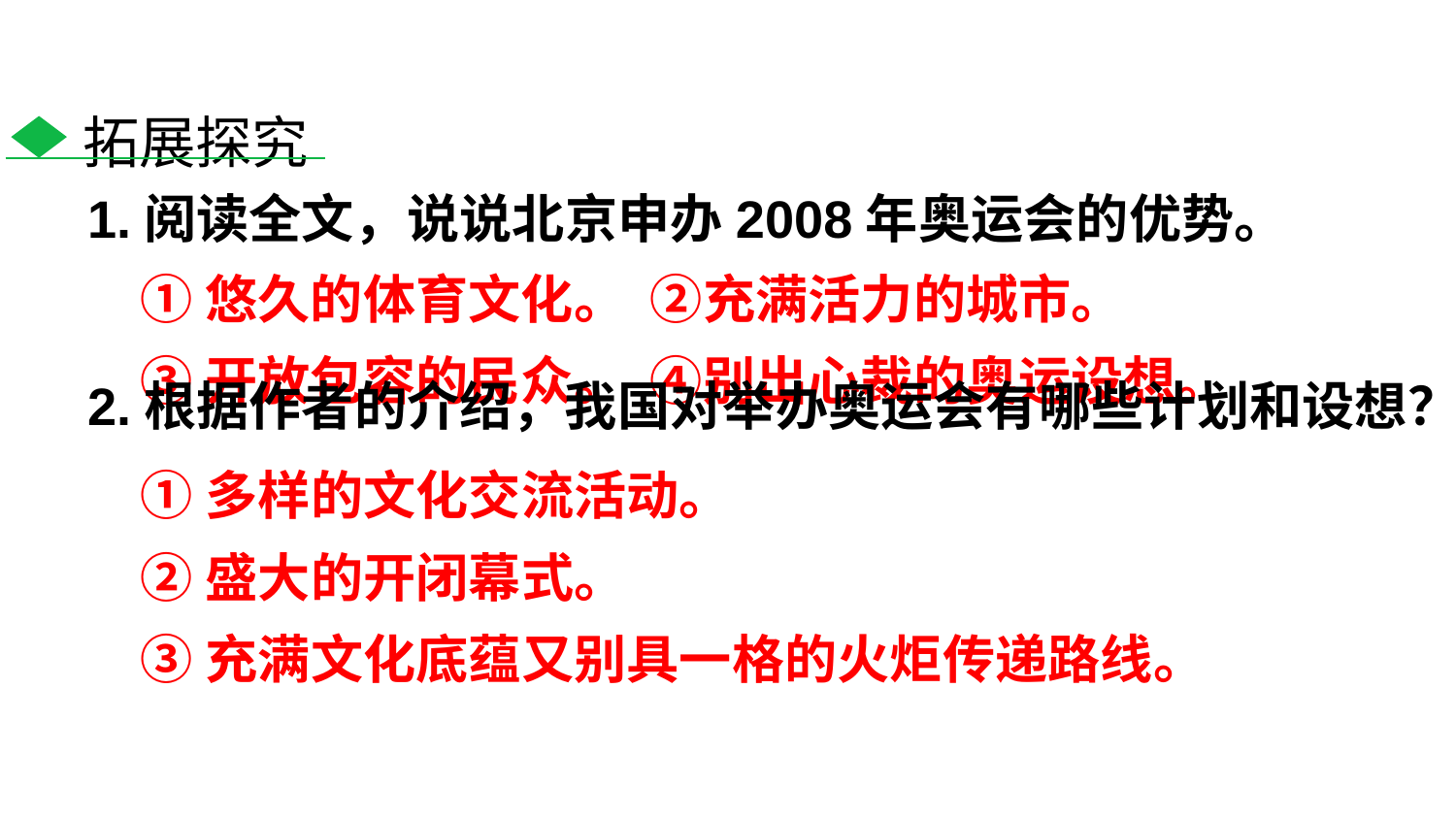

拓展探究

1.阅读全文，说说北京申办2008年奥运会的优势。
①悠久的体育文化。  ②充满活力的城市。
③开放包容的民众。  ④别出心裁的奥运设想。
2.根据作者的介绍，我国对举办奥运会有哪些计划和设想？
①多样的文化交流活动。
②盛大的开闭幕式。
③充满文化底蕴又别具一格的火炬传递路线。